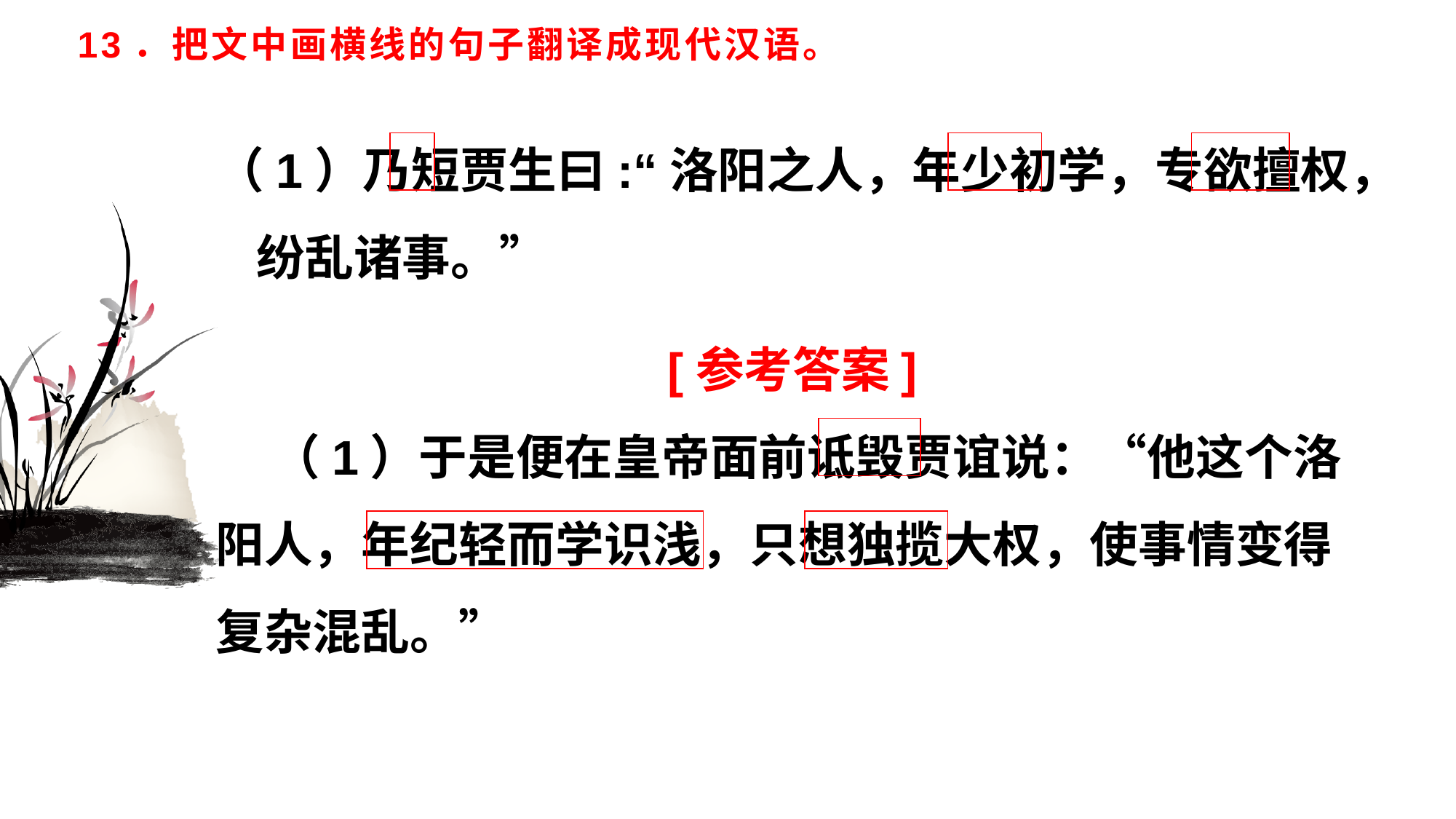

# 13．把文中画横线的句子翻译成现代汉语。
（1）乃短贾生曰:“洛阳之人，年少初学，专欲擅权，纷乱诸事。”

[参考答案]
    （1）于是便在皇帝面前诋毁贾谊说：“他这个洛阳人，年纪轻而学识浅，只想独揽大权，使事情变得复杂混乱。”